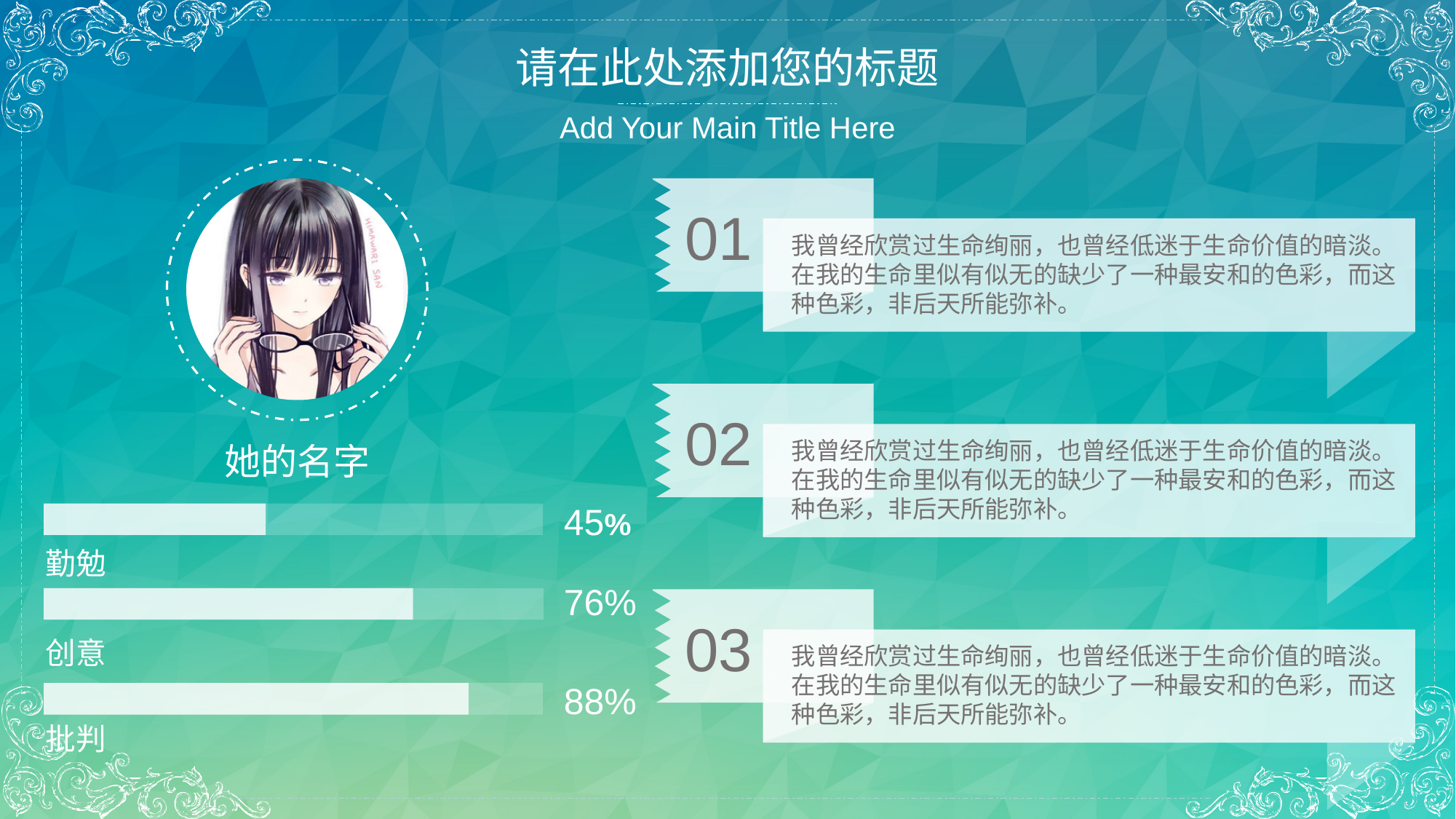

请在此处添加您的标题
Add Your Main Title Here

01
我曾经欣赏过生命绚丽，也曾经低迷于生命价值的暗淡。在我的生命里似有似无的缺少了一种最安和的色彩，而这种色彩，非后天所能弥补。

02
我曾经欣赏过生命绚丽，也曾经低迷于生命价值的暗淡。在我的生命里似有似无的缺少了一种最安和的色彩，而这种色彩，非后天所能弥补。
她的名字
45%

勤勉
76%

创意

03
我曾经欣赏过生命绚丽，也曾经低迷于生命价值的暗淡。在我的生命里似有似无的缺少了一种最安和的色彩，而这种色彩，非后天所能弥补。
88%

批判